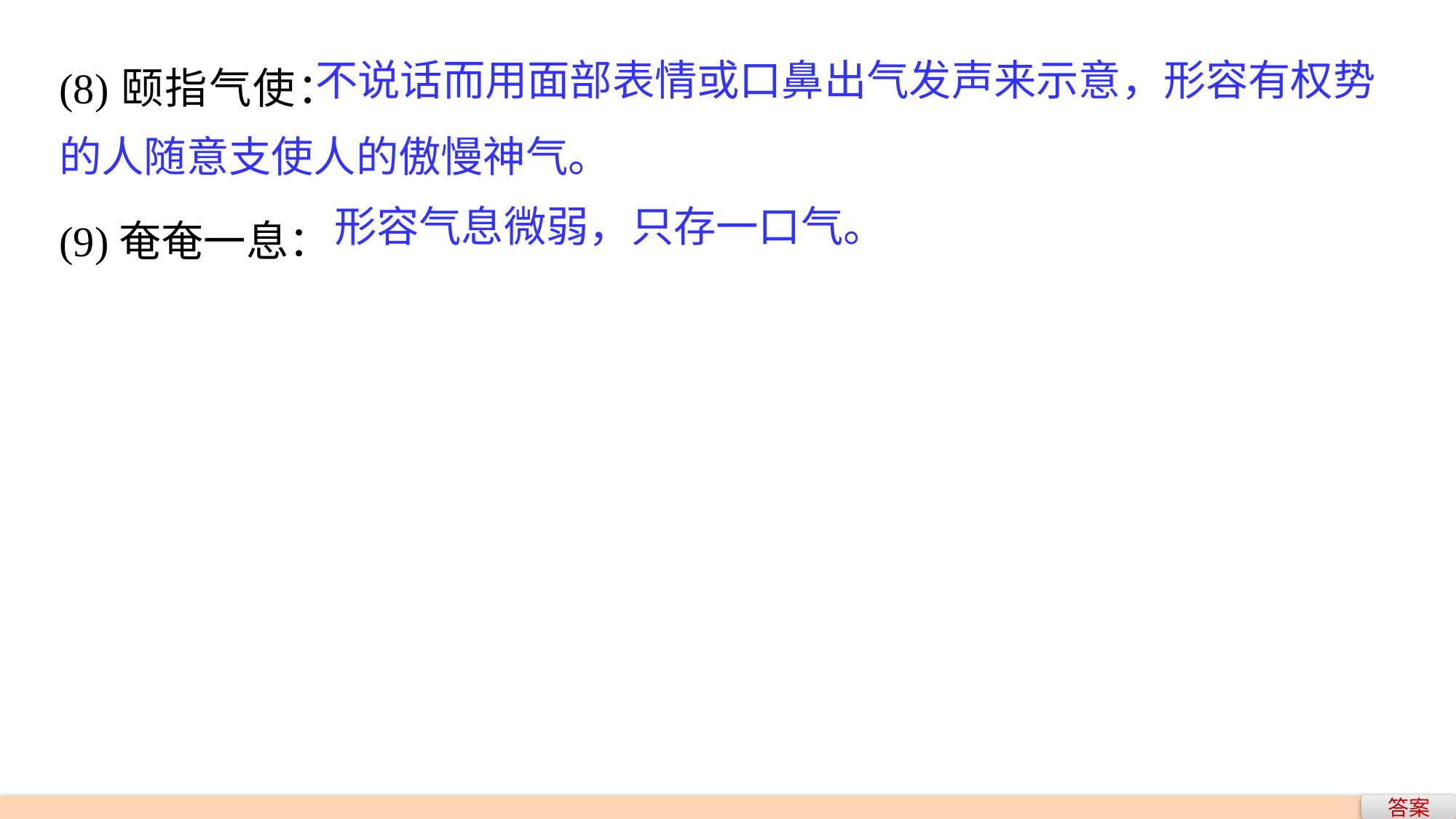

不说话而用面部表情或口鼻出气发声来示意，形容有权势的人随意支使人的傲慢神气。
(8)颐指气使：
(9)奄奄一息：
形容气息微弱，只存一口气。
答案